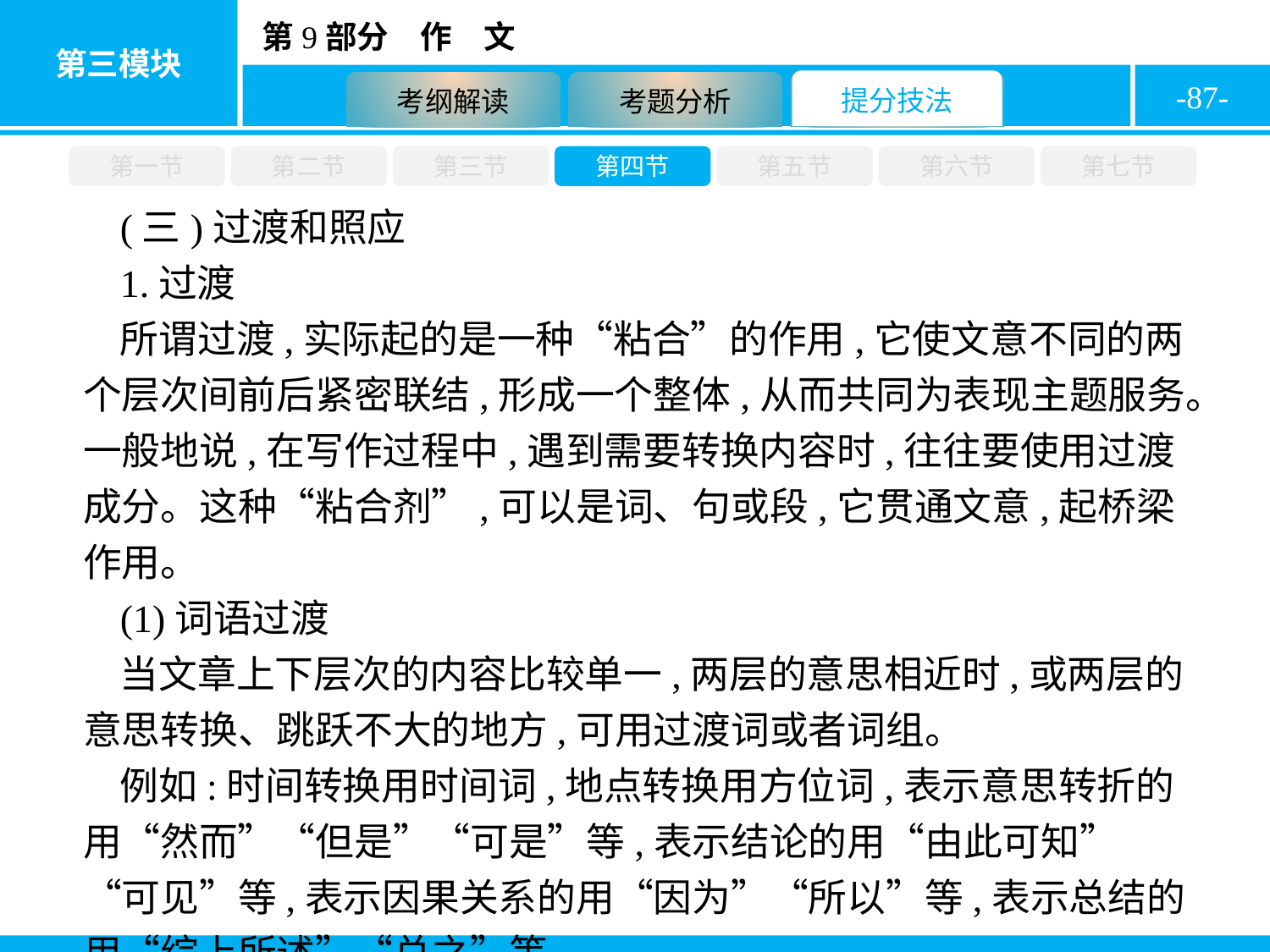

-87-
第一节
第二节
第三节
第四节
第五节
第六节
第七节
(三)过渡和照应
1.过渡
所谓过渡,实际起的是一种“粘合”的作用,它使文意不同的两个层次间前后紧密联结,形成一个整体,从而共同为表现主题服务。一般地说,在写作过程中,遇到需要转换内容时,往往要使用过渡成分。这种“粘合剂”,可以是词、句或段,它贯通文意,起桥梁作用。
(1)词语过渡
当文章上下层次的内容比较单一,两层的意思相近时,或两层的意思转换、跳跃不大的地方,可用过渡词或者词组。
例如:时间转换用时间词,地点转换用方位词,表示意思转折的用“然而”“但是”“可是”等,表示结论的用“由此可知”“可见”等,表示因果关系的用“因为”“所以”等,表示总结的用“综上所述”“总之”等。